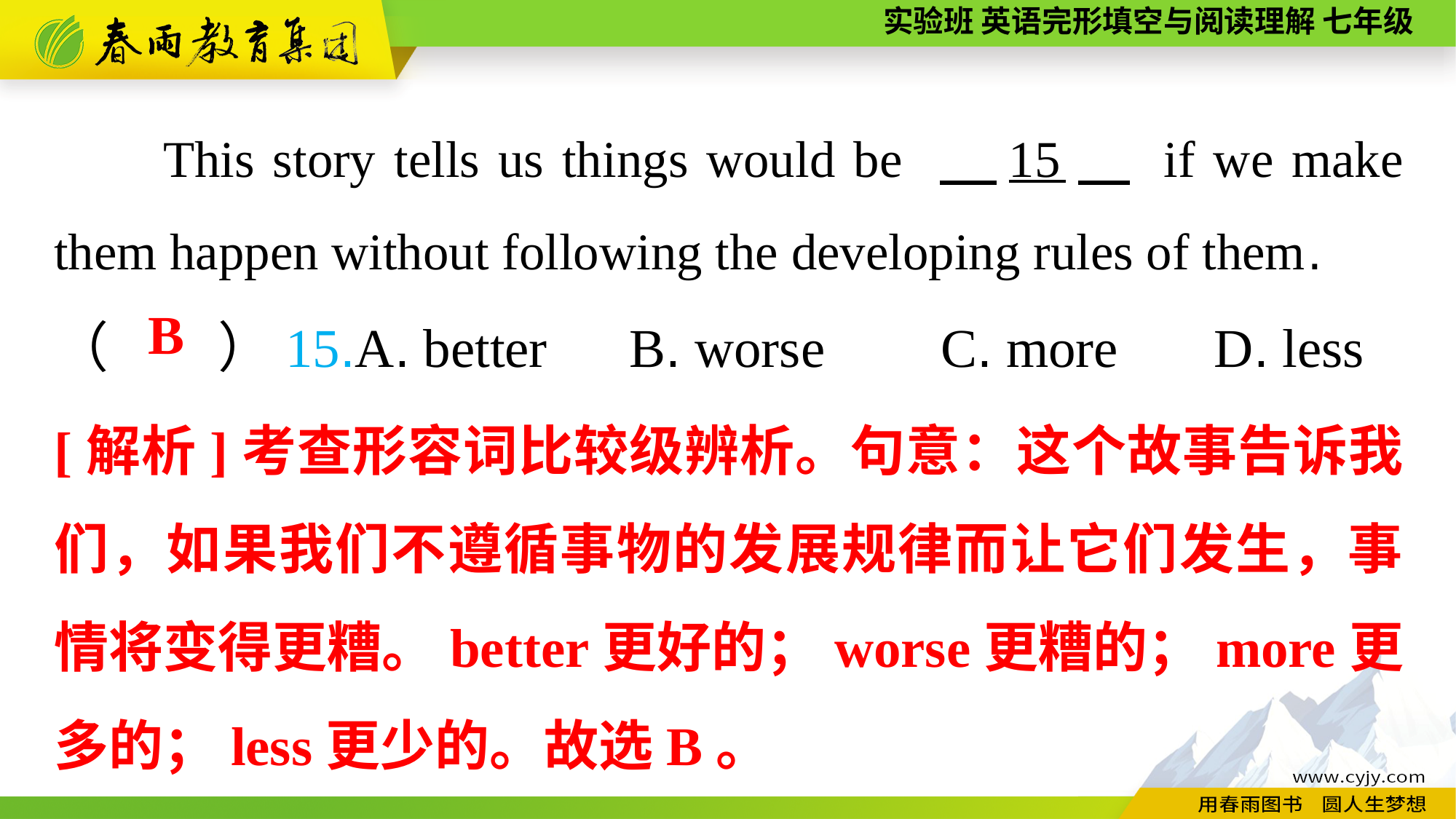

This story tells us things would be 　15　 if we make them happen without following the developing rules of them.
（　　）15.A. better      B. worse	 C. more	     D. less
B
[解析]考查形容词比较级辨析。句意：这个故事告诉我们，如果我们不遵循事物的发展规律而让它们发生，事情将变得更糟。better更好的；worse更糟的；more更多的；less更少的。故选B。